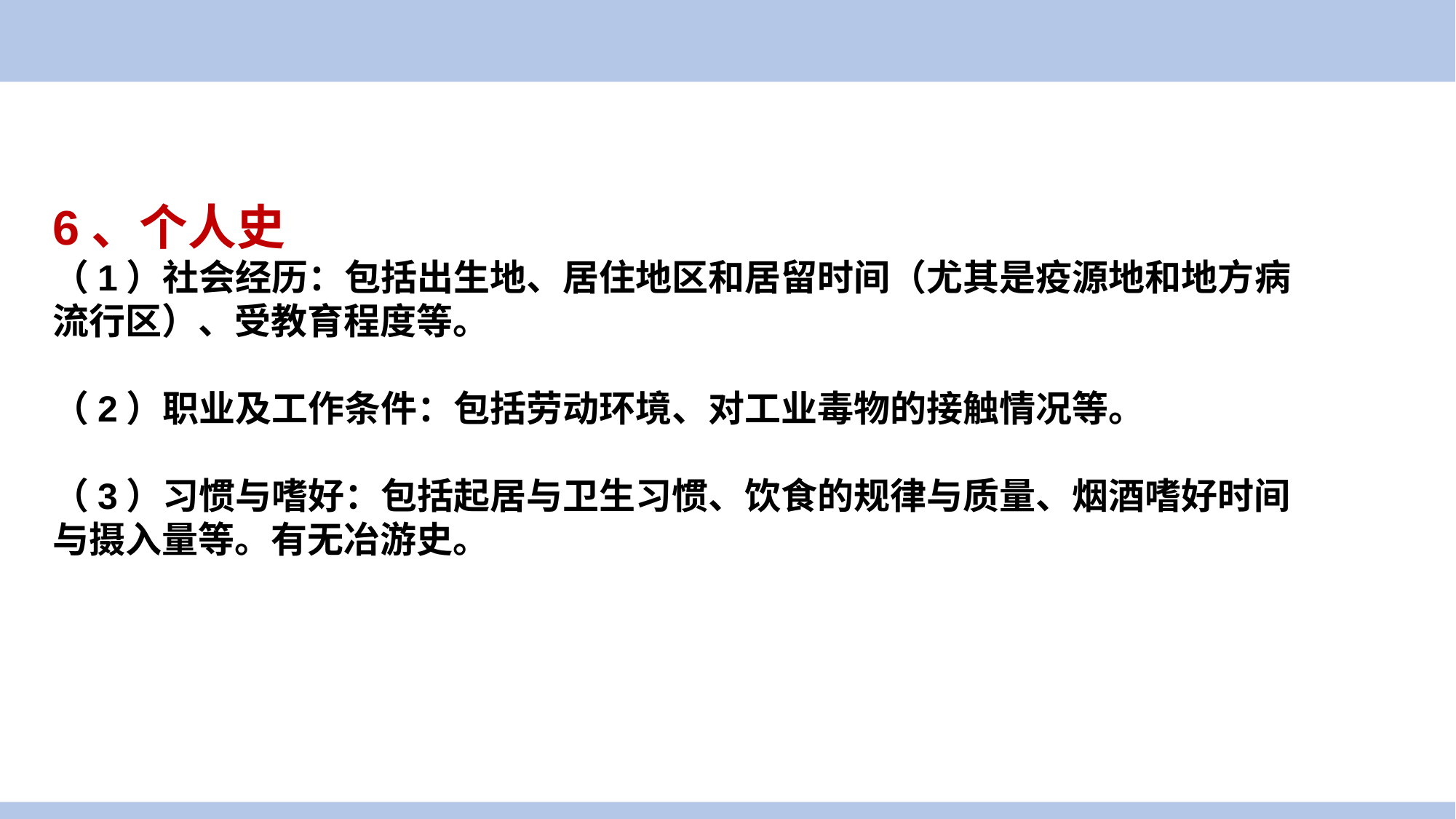

案例导入
6、个人史
（1）社会经历：包括出生地、居住地区和居留时间（尤其是疫源地和地方病流行区）、受教育程度等。

（2）职业及工作条件：包括劳动环境、对工业毒物的接触情况等。

（3）习惯与嗜好：包括起居与卫生习惯、饮食的规律与质量、烟酒嗜好时间与摄入量等。有无冶游史。